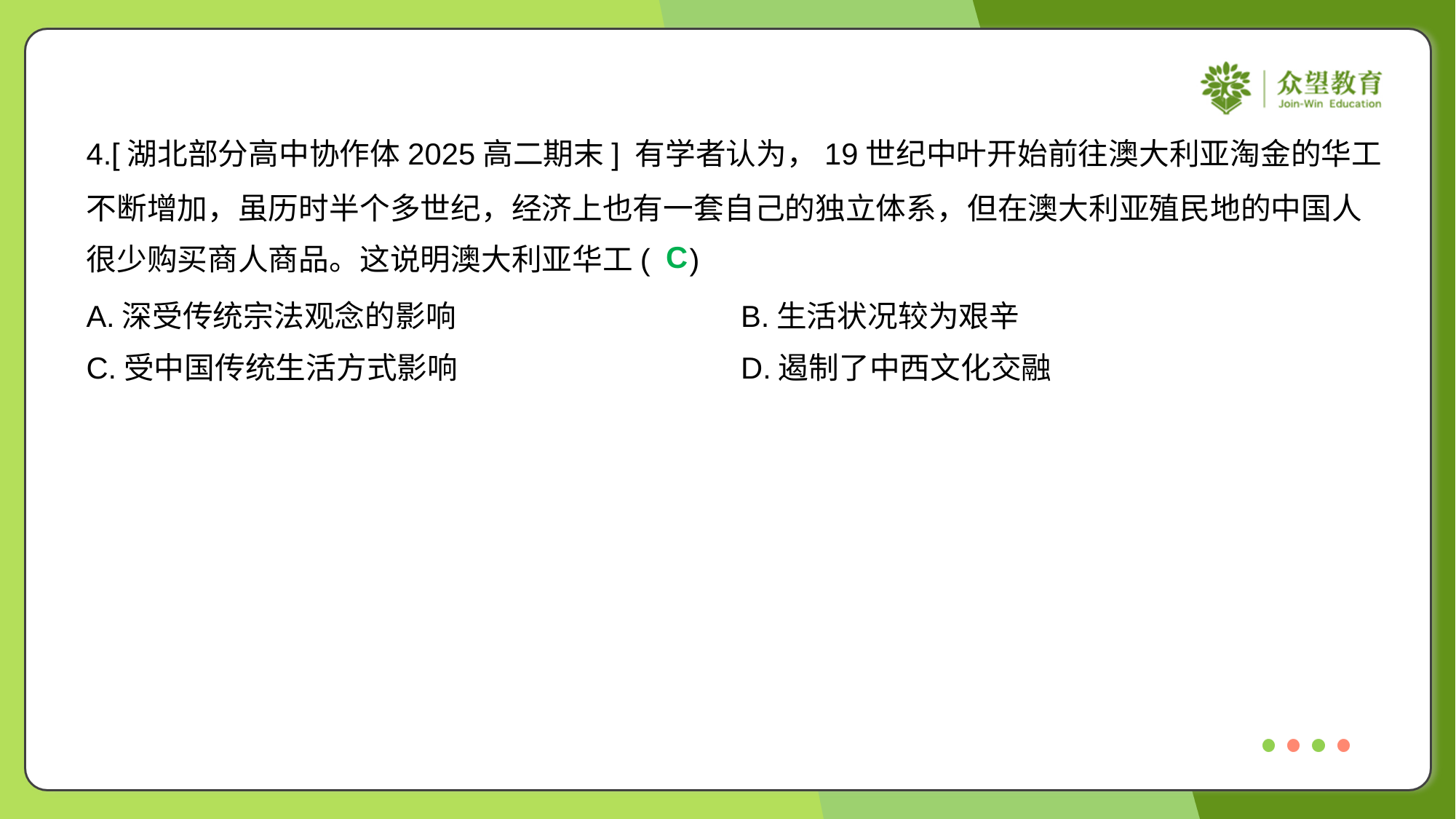

4.[湖北部分高中协作体2025高二期末] 有学者认为，19世纪中叶开始前往澳大利亚淘金的华工
不断增加，虽历时半个多世纪，经济上也有一套自己的独立体系，但在澳大利亚殖民地的中国人
很少购买商人商品。这说明澳大利亚华工(     )
C
A.深受传统宗法观念的影响	B.生活状况较为艰辛
C.受中国传统生活方式影响	D.遏制了中西文化交融